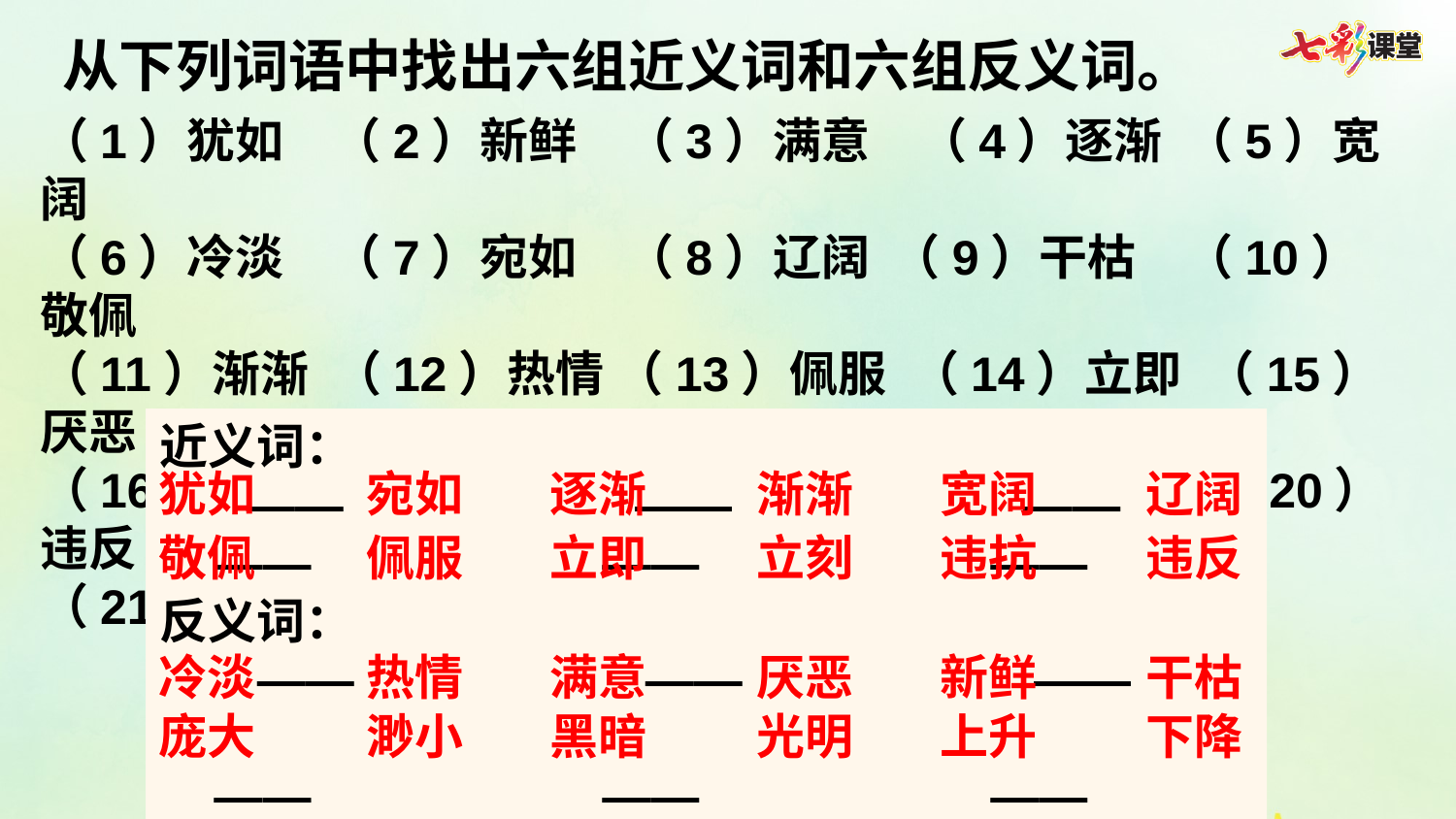

从下列词语中找出六组近义词和六组反义词。
（1）犹如  （2）新鲜  （3）满意  （4）逐渐  （5）宽阔
（6）冷淡  （7）宛如  （8）辽阔  （9）干枯  （10）敬佩
（11）渐渐 （12）热情 （13）佩服 （14）立即 （15）厌恶
（16）立刻 （17）违抗 （18）庞大 （19）黑暗 （20）违反
（21）上升 （22）光明 （23）下降 （24）渺小
近义词：
    ——            ——            ——
    ——            ——            ——
反义词：
    ——            ——            ——
    ——            ——            ——
犹如
宛如
逐渐
渐渐
宽阔
辽阔
敬佩
佩服
立即
立刻
违抗
违反
冷淡
热情
满意
厌恶
新鲜
干枯
庞大
渺小
黑暗
光明
上升
下降